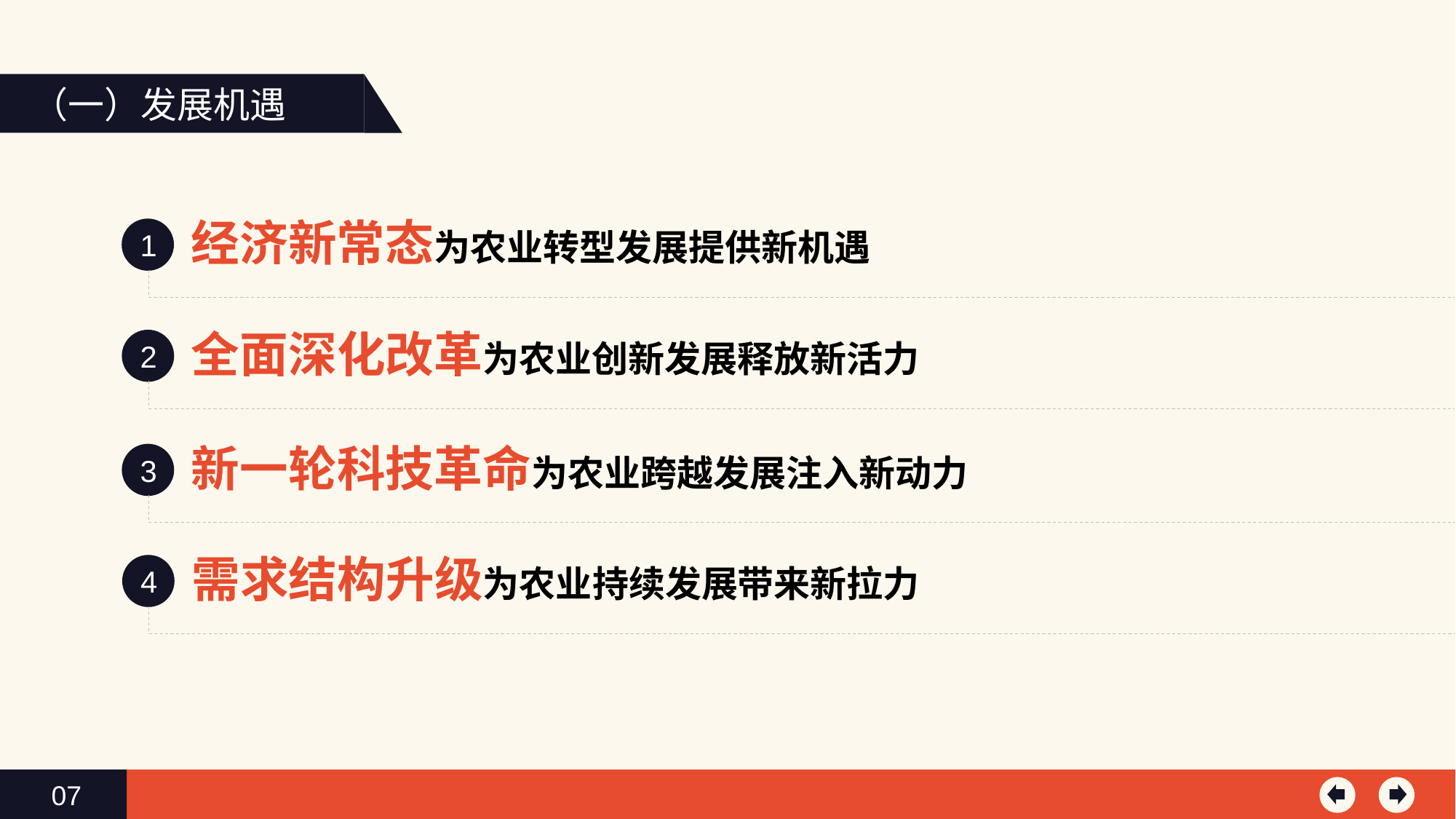

（一）发展机遇
经济新常态为农业转型发展提供新机遇
1
全面深化改革为农业创新发展释放新活力
2
新一轮科技革命为农业跨越发展注入新动力
3
需求结构升级为农业持续发展带来新拉力
4
07